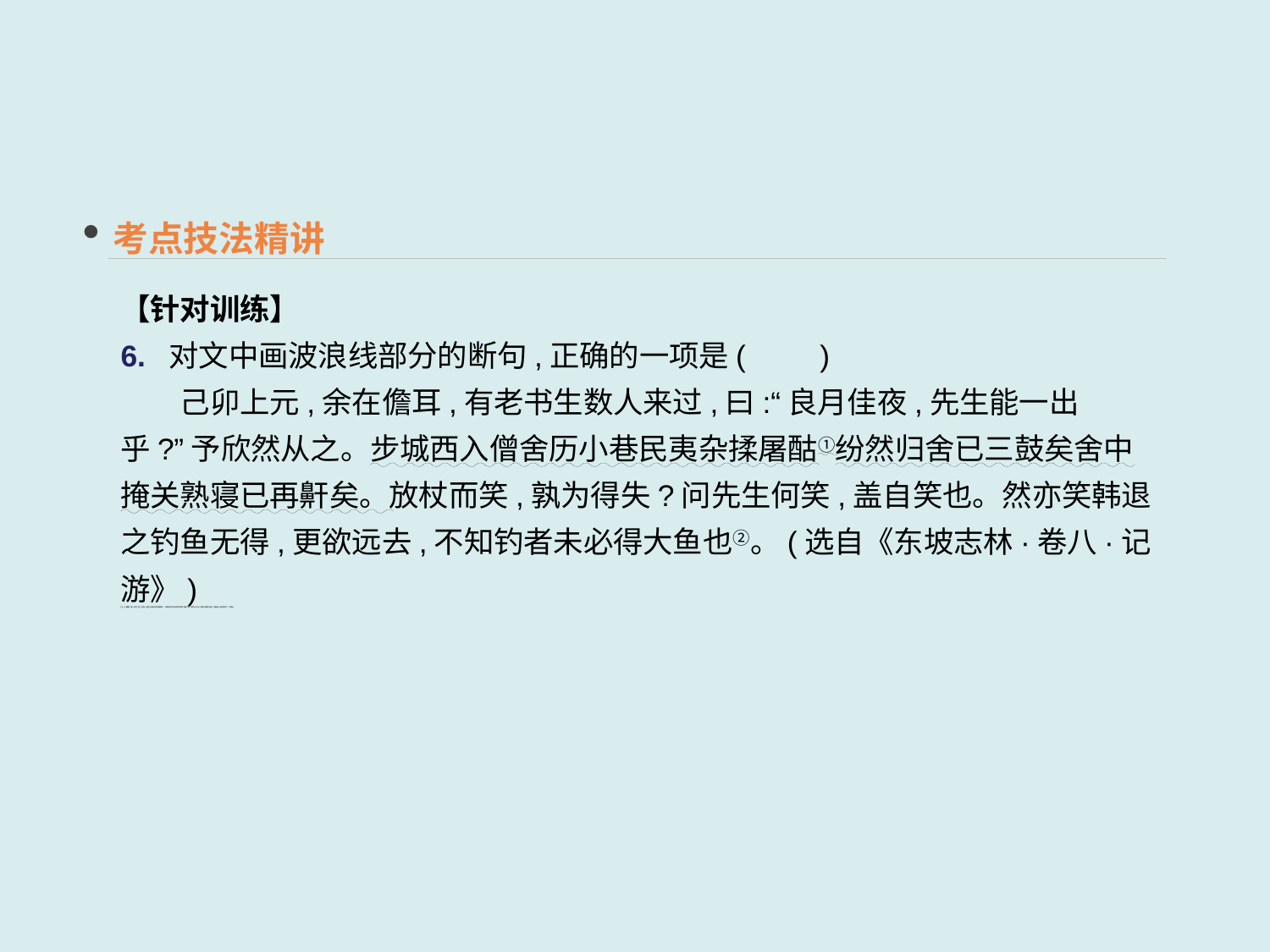

考点技法精讲

【针对训练】
6.  对文中画波浪线部分的断句,正确的一项是(　　)
　　己卯上元,余在儋耳,有老书生数人来过,曰:“良月佳夜,先生能一出乎?”予欣然从之。步城西入僧舍历小巷民夷杂揉屠酤①纷然归舍已三鼓矣舍中掩关熟寝已再鼾矣。放杖而笑,孰为得失?问先生何笑,盖自笑也。然亦笑韩退之钓鱼无得,更欲远去,不知钓者未必得大鱼也②。(选自《东坡志林·卷八·记游》)
[注] ①屠酤:屠,杀牲;酤,卖酒;这里泛指各种店铺商贩。②韩愈曾写诗述其钓鱼钓不着大鱼,埋怨水太浅,要另觅垂钓佳处,暗指自己境遇不好,不得志。